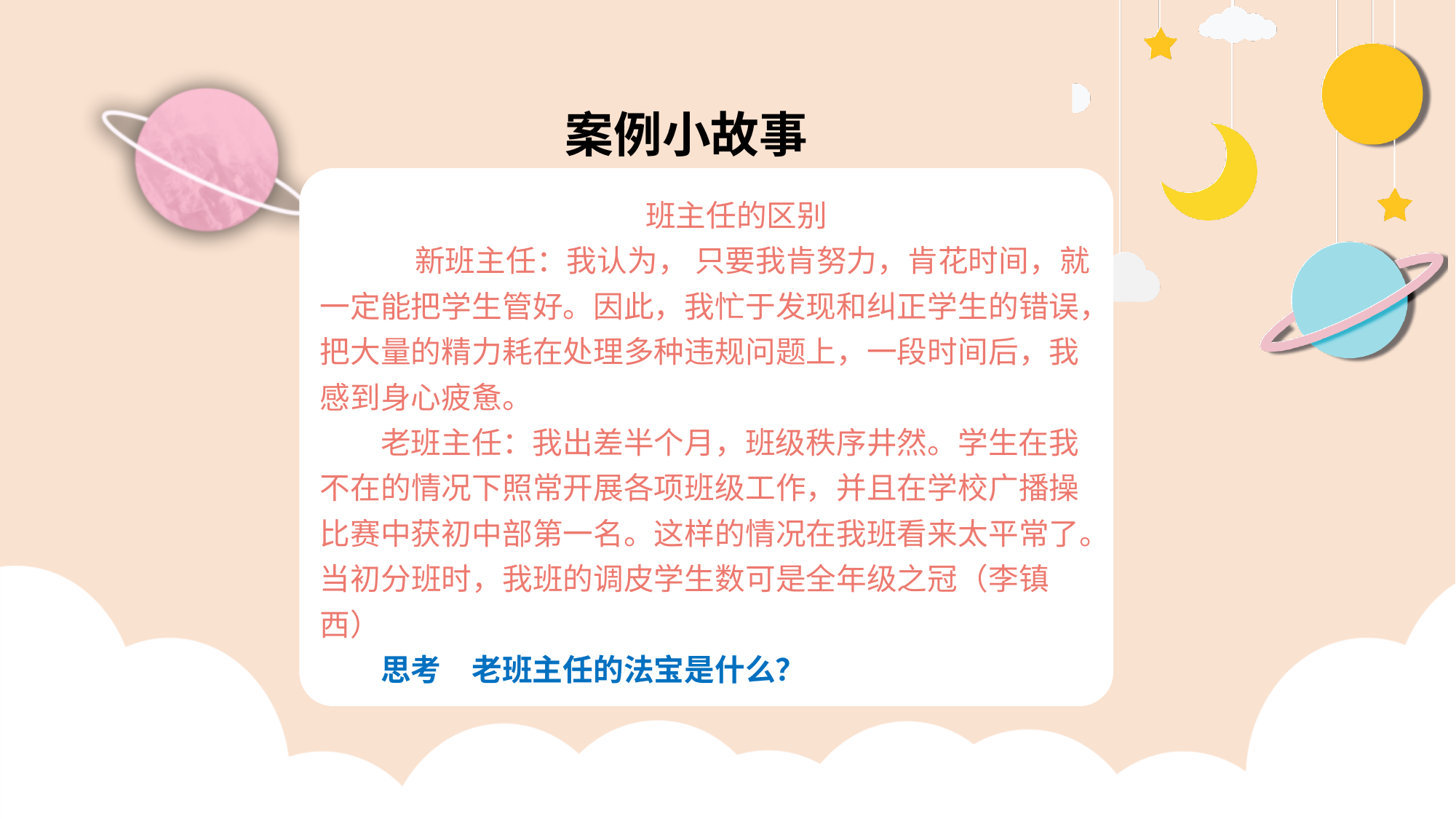

案例小故事
班主任的区别
    新班主任：我认为， 只要我肯努力，肯花时间，就一定能把学生管好。因此，我忙于发现和纠正学生的错误，把大量的精力耗在处理多种违规问题上，一段时间后，我感到身心疲惫。
老班主任：我出差半个月，班级秩序井然。学生在我不在的情况下照常开展各项班级工作，并且在学校广播操比赛中获初中部第一名。这样的情况在我班看来太平常了。当初分班时，我班的调皮学生数可是全年级之冠（李镇西）
思考　老班主任的法宝是什么？